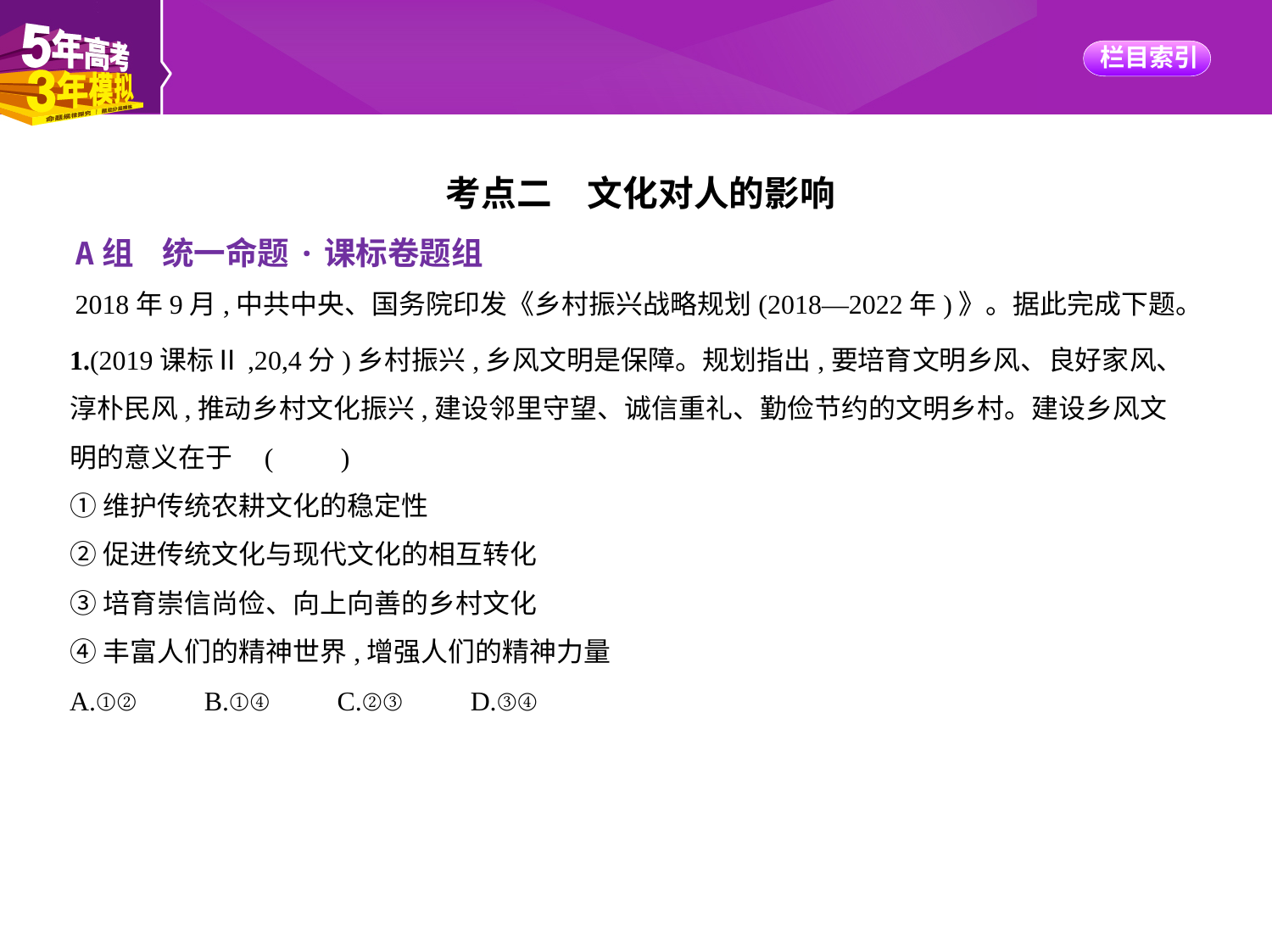

考点二　文化对人的影响
A组    统一命题·课标卷题组
2018年9月,中共中央、国务院印发《乡村振兴战略规划(2018—2022年)》。据此完成下题。
1.(2019课标Ⅱ,20,4分)乡村振兴,乡风文明是保障。规划指出,要培育文明乡风、良好家风、
淳朴民风,推动乡村文化振兴,建设邻里守望、诚信重礼、勤俭节约的文明乡村。建设乡风文
明的意义在于 (　　)
①维护传统农耕文化的稳定性
②促进传统文化与现代文化的相互转化
③培育崇信尚俭、向上向善的乡村文化
④丰富人们的精神世界,增强人们的精神力量
A.①②　　B.①④　　C.②③　　D.③④